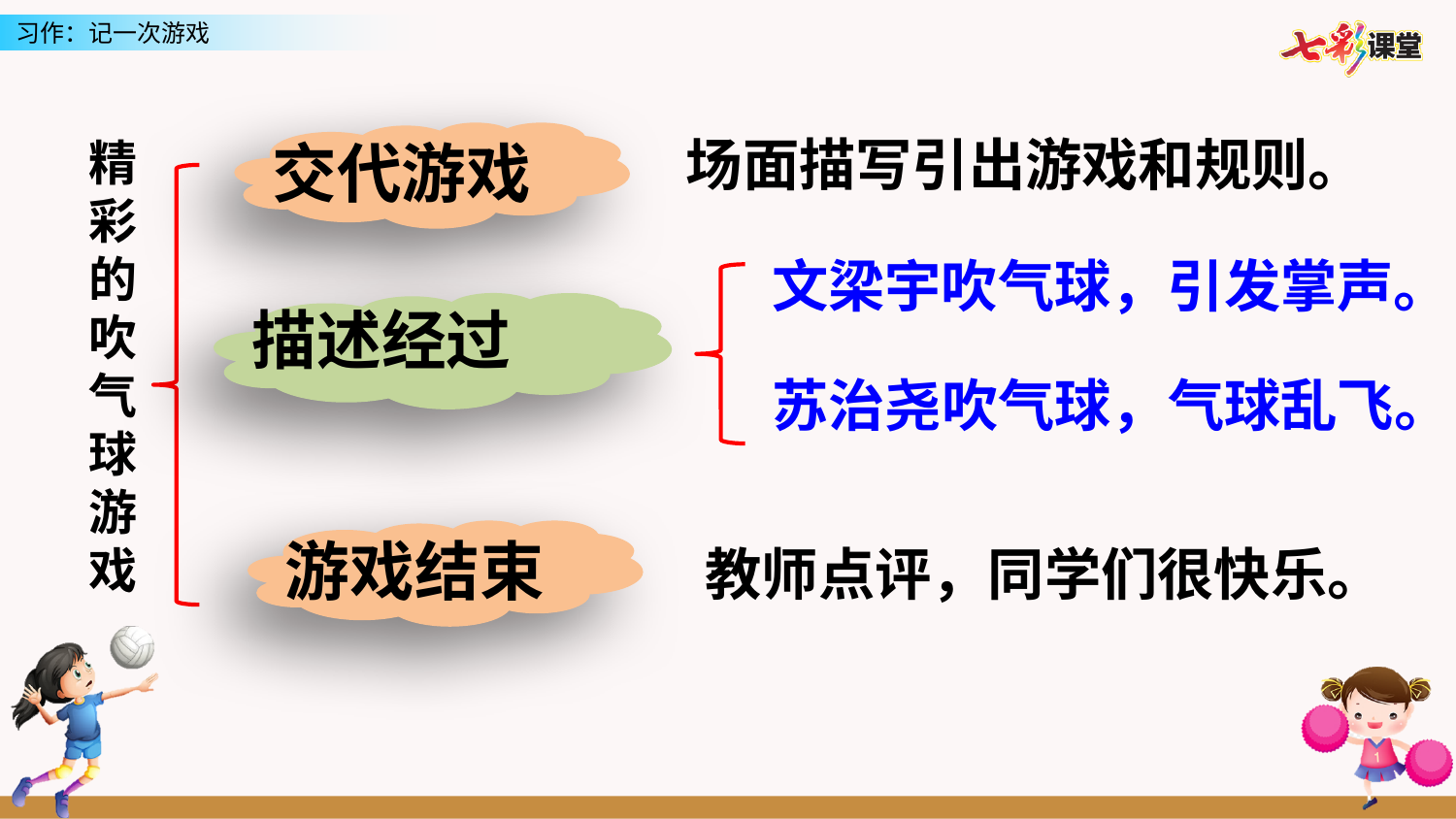

场面描写引出游戏和规则。

交代游戏
精彩的吹气球游戏

文梁宇吹气球，引发掌声。

描述经过

苏治尧吹气球，气球乱飞。

游戏结束
教师点评，同学们很快乐。